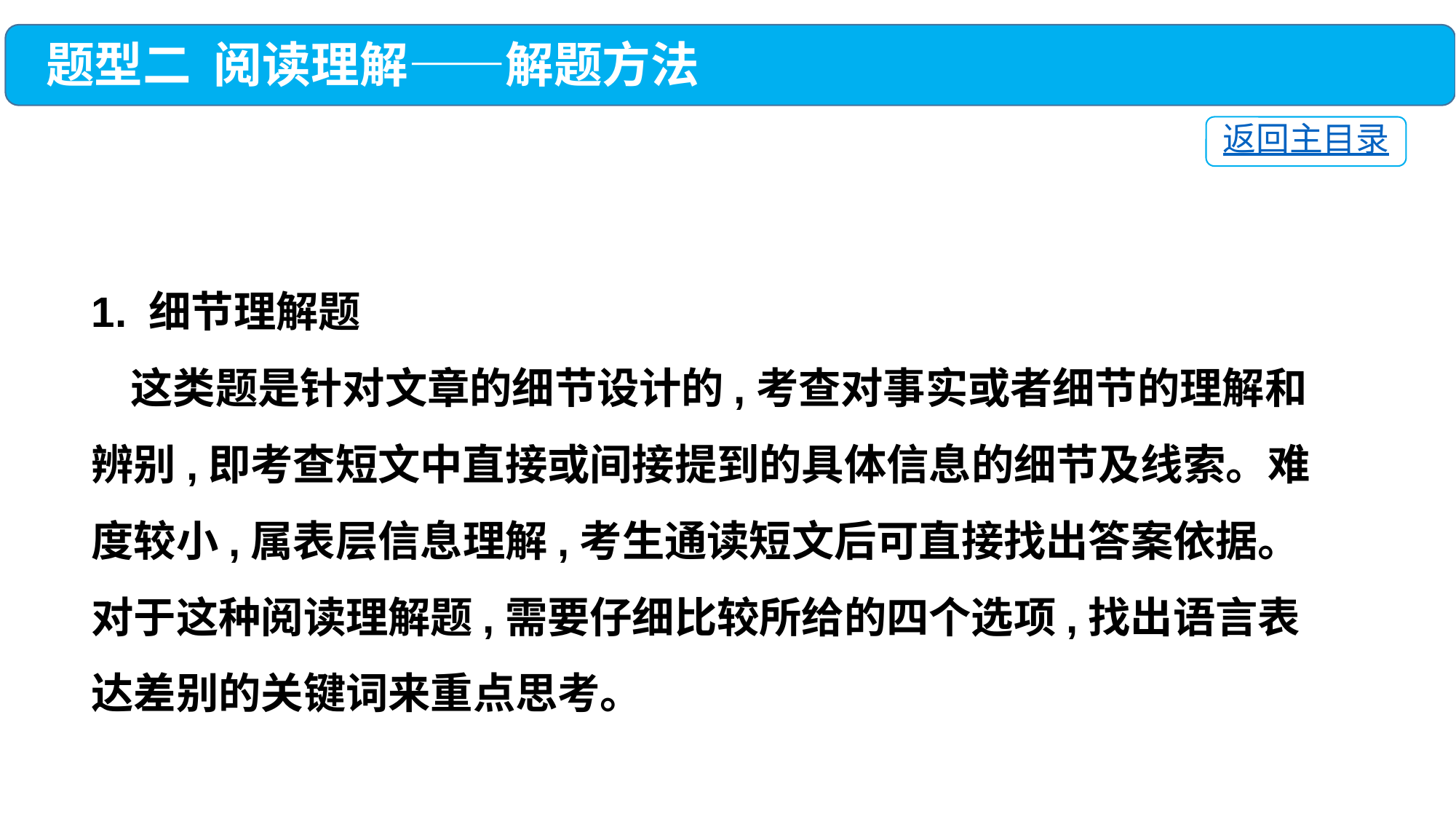

题型二  阅读理解——解题方法
返回主目录
1. 细节理解题
   这类题是针对文章的细节设计的,考查对事实或者细节的理解和辨别,即考查短文中直接或间接提到的具体信息的细节及线索。难度较小,属表层信息理解,考生通读短文后可直接找出答案依据。对于这种阅读理解题,需要仔细比较所给的四个选项,找出语言表达差别的关键词来重点思考。